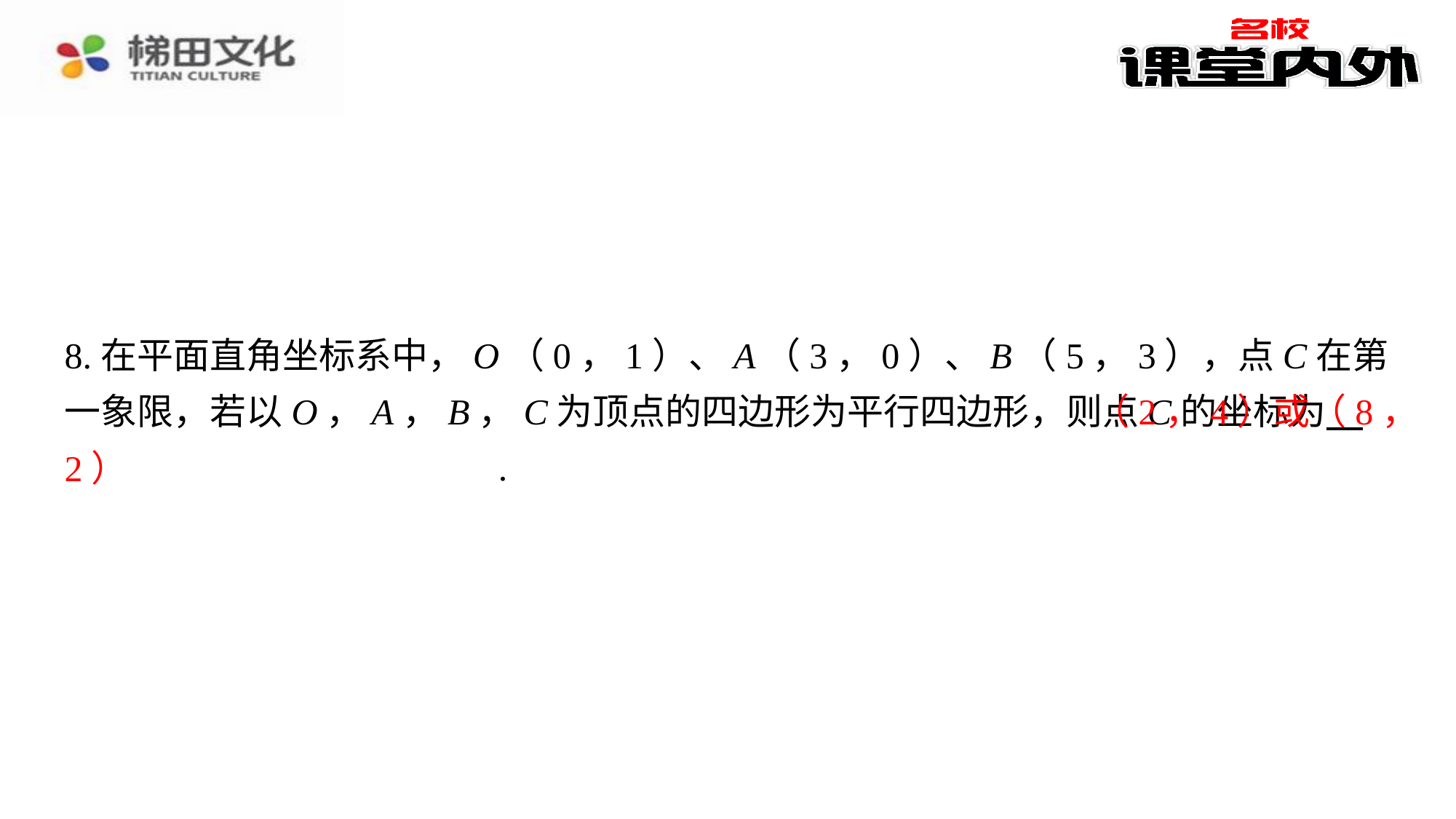

8.在平面直角坐标系中，O（0，1）、A（3，0）、B（5，3），点C在第一象限，若以O，A，B，C为顶点的四边形为平行四边形，则点C的坐标为 　（2，4）或（8，2）　⁠.
（2，4）或（8，
2）